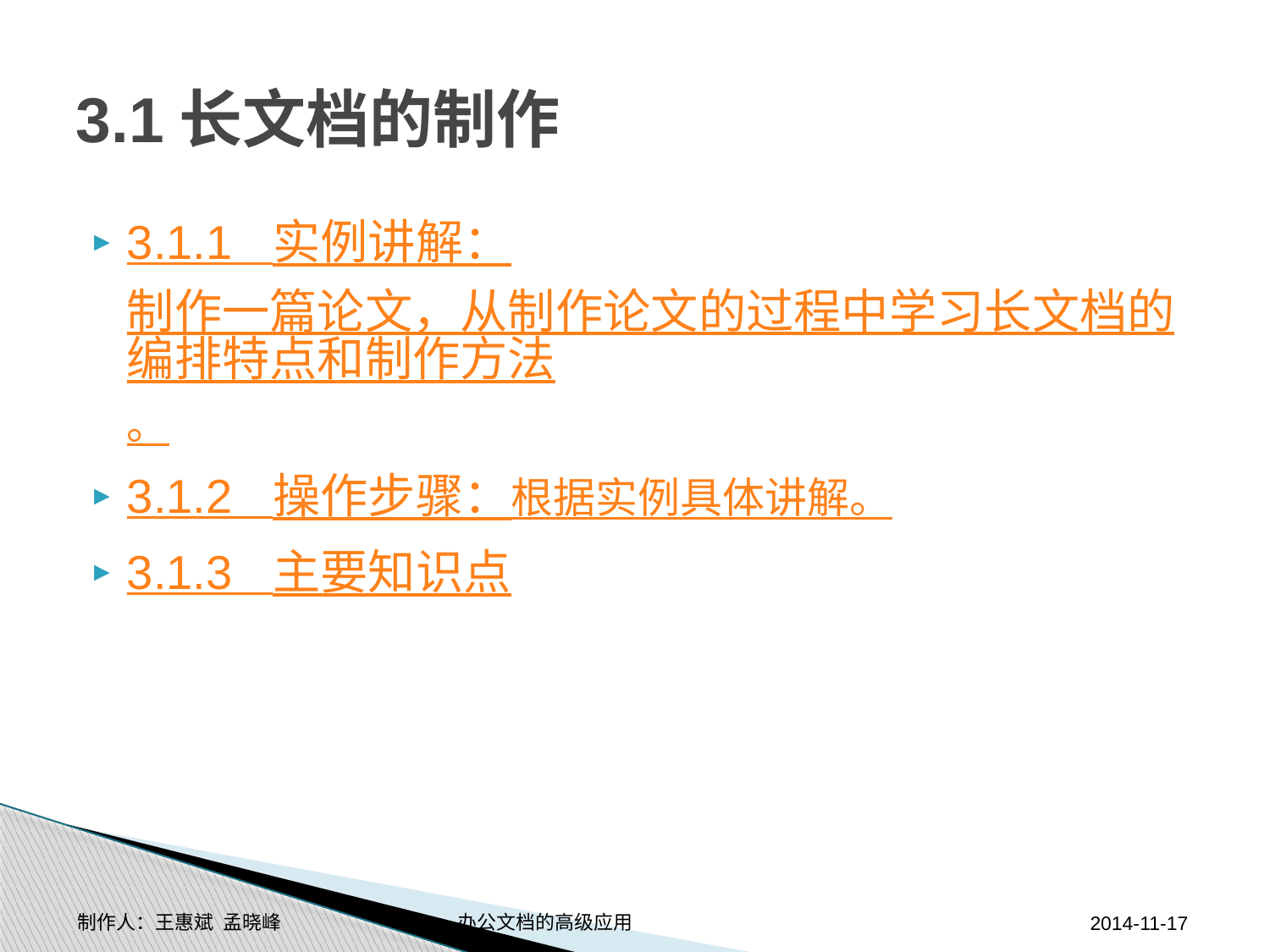

# 3.1长文档的制作
3.1.1   实例讲解：制作一篇论文，从制作论文的过程中学习长文档的编排特点和制作方法。
3.1.2   操作步骤：根据实例具体讲解。
3.1.3   主要知识点
制作人：王惠斌  孟晓峰                                        办公文档的高级应用
2014-11-17